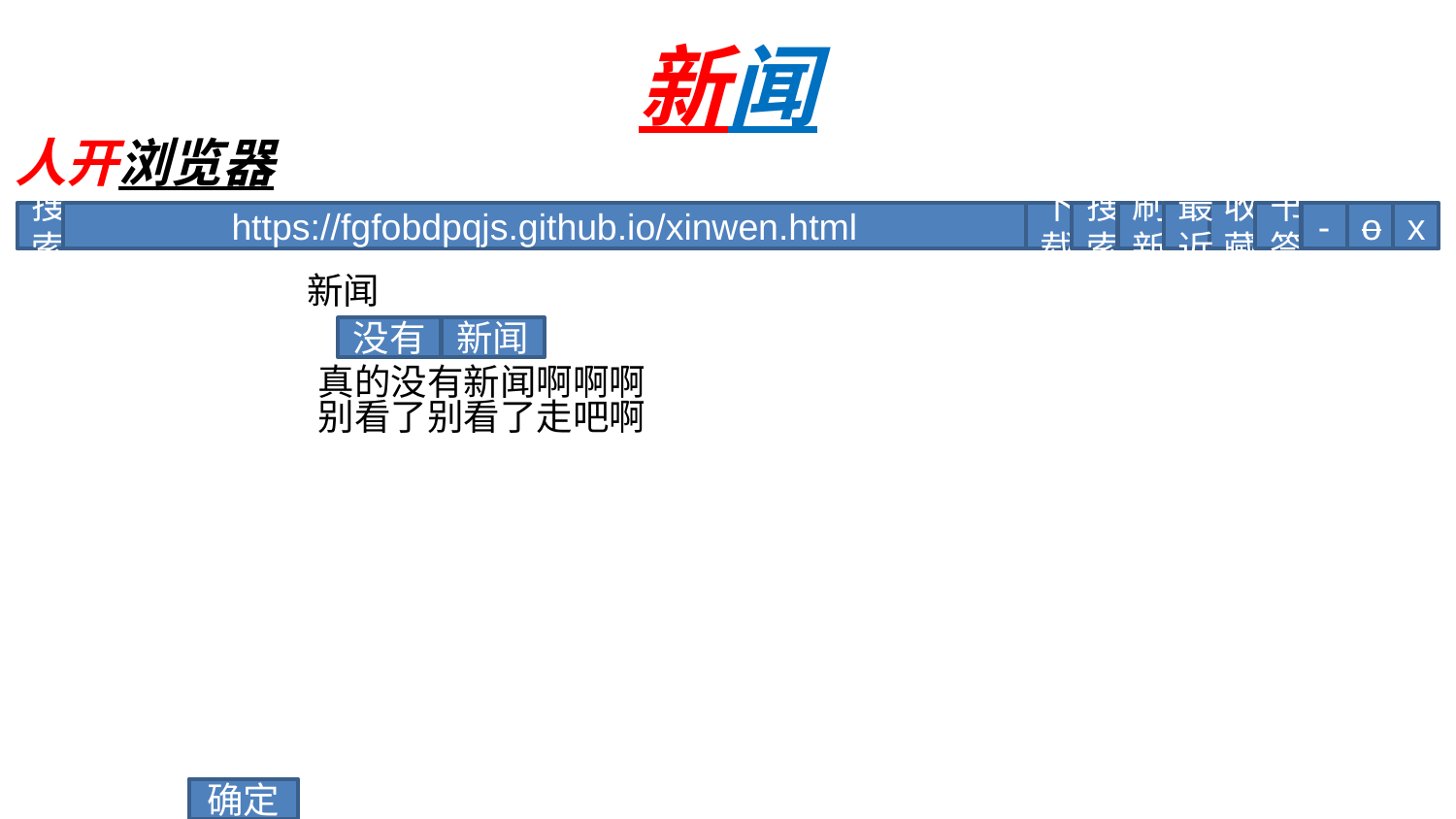

# 新闻
人开浏览器
搜索
https://fgfobdpqjs.github.io/xinwen.html
下载
搜索
刷新
最近
收藏
书签
-
o
x
新闻
没有
新闻
真的没有新闻啊啊啊
别看了别看了走吧啊
确定